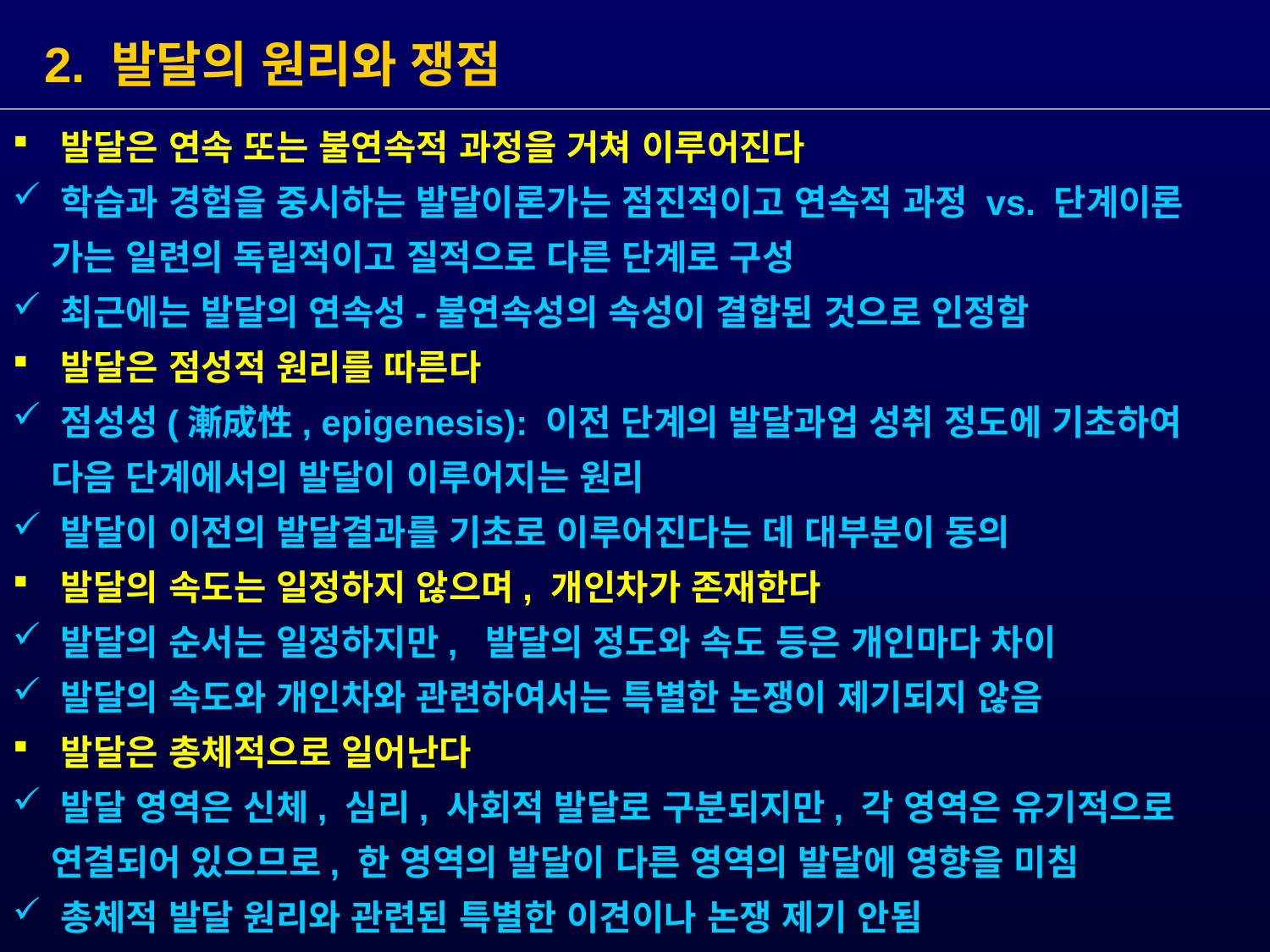

2. 발달의 원리와 쟁점
 발달은 연속 또는 불연속적 과정을 거쳐 이루어진다
 학습과 경험을 중시하는 발달이론가는 점진적이고 연속적 과정 vs. 단계이론
   가는 일련의 독립적이고 질적으로 다른 단계로 구성
 최근에는 발달의 연속성-불연속성의 속성이 결합된 것으로 인정함
 발달은 점성적 원리를 따른다
 점성성(漸成性, epigenesis): 이전 단계의 발달과업 성취 정도에 기초하여
   다음 단계에서의 발달이 이루어지는 원리
 발달이 이전의 발달결과를 기초로 이루어진다는 데 대부분이 동의
 발달의 속도는 일정하지 않으며, 개인차가 존재한다
 발달의 순서는 일정하지만,  발달의 정도와 속도 등은 개인마다 차이
 발달의 속도와 개인차와 관련하여서는 특별한 논쟁이 제기되지 않음
 발달은 총체적으로 일어난다
 발달 영역은 신체, 심리, 사회적 발달로 구분되지만, 각 영역은 유기적으로
   연결되어 있으므로, 한 영역의 발달이 다른 영역의 발달에 영향을 미침
 총체적 발달 원리와 관련된 특별한 이견이나 논쟁 제기 안됨